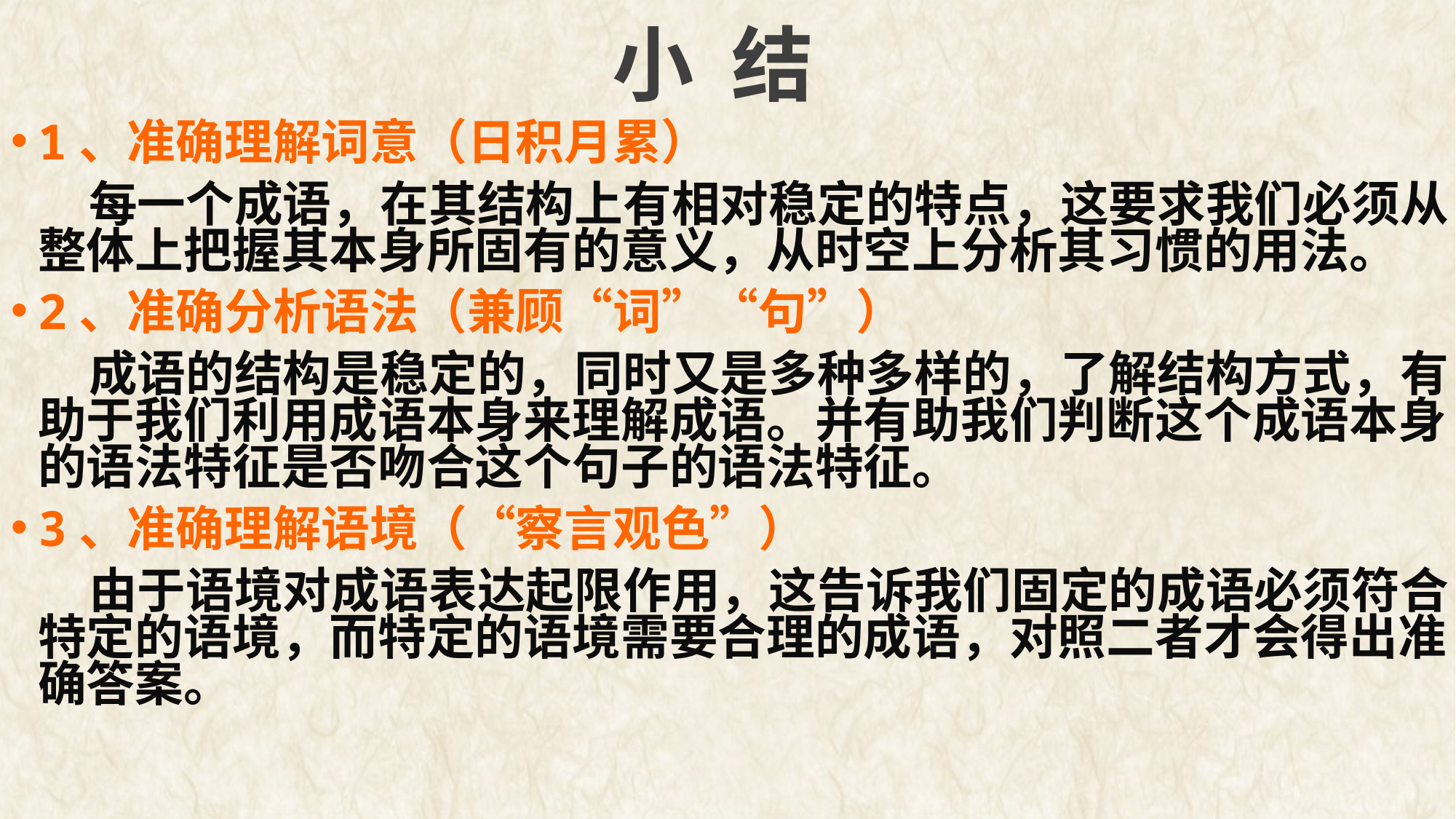

小  结
1、准确理解词意（日积月累）
      每一个成语，在其结构上有相对稳定的特点，这要求我们必须从整体上把握其本身所固有的意义，从时空上分析其习惯的用法。
2、准确分析语法（兼顾“词”“句”）
      成语的结构是稳定的，同时又是多种多样的，了解结构方式，有助于我们利用成语本身来理解成语。并有助我们判断这个成语本身的语法特征是否吻合这个句子的语法特征。
3、准确理解语境（“察言观色”）
      由于语境对成语表达起限作用，这告诉我们固定的成语必须符合特定的语境，而特定的语境需要合理的成语，对照二者才会得出准确答案。